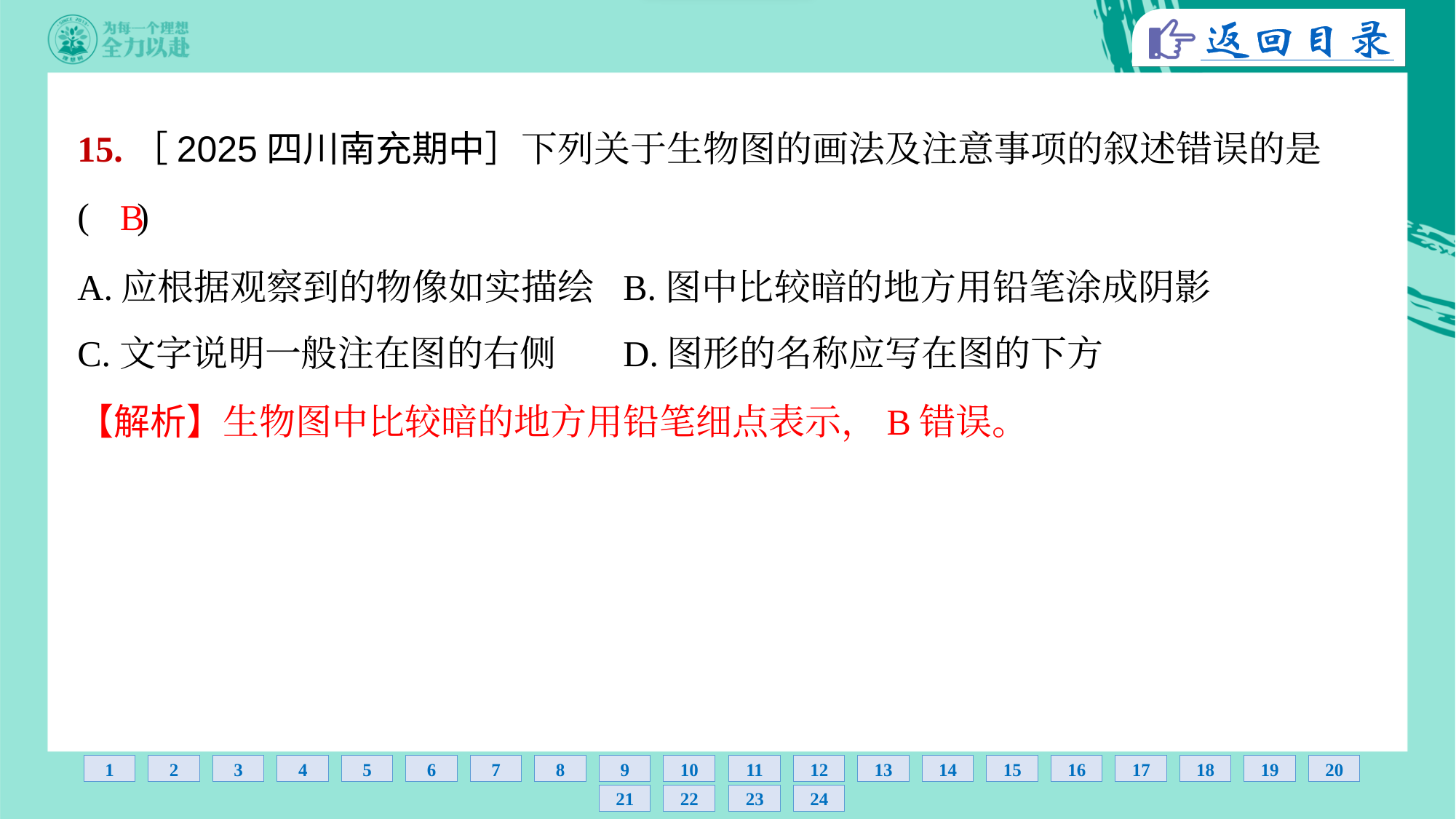

15.［2025四川南充期中］下列关于生物图的画法及注意事项的叙述错误的是
(     )
B
A.应根据观察到的物像如实描绘	B.图中比较暗的地方用铅笔涂成阴影
C.文字说明一般注在图的右侧	D.图形的名称应写在图的下方
【解析】生物图中比较暗的地方用铅笔细点表示，B错误。